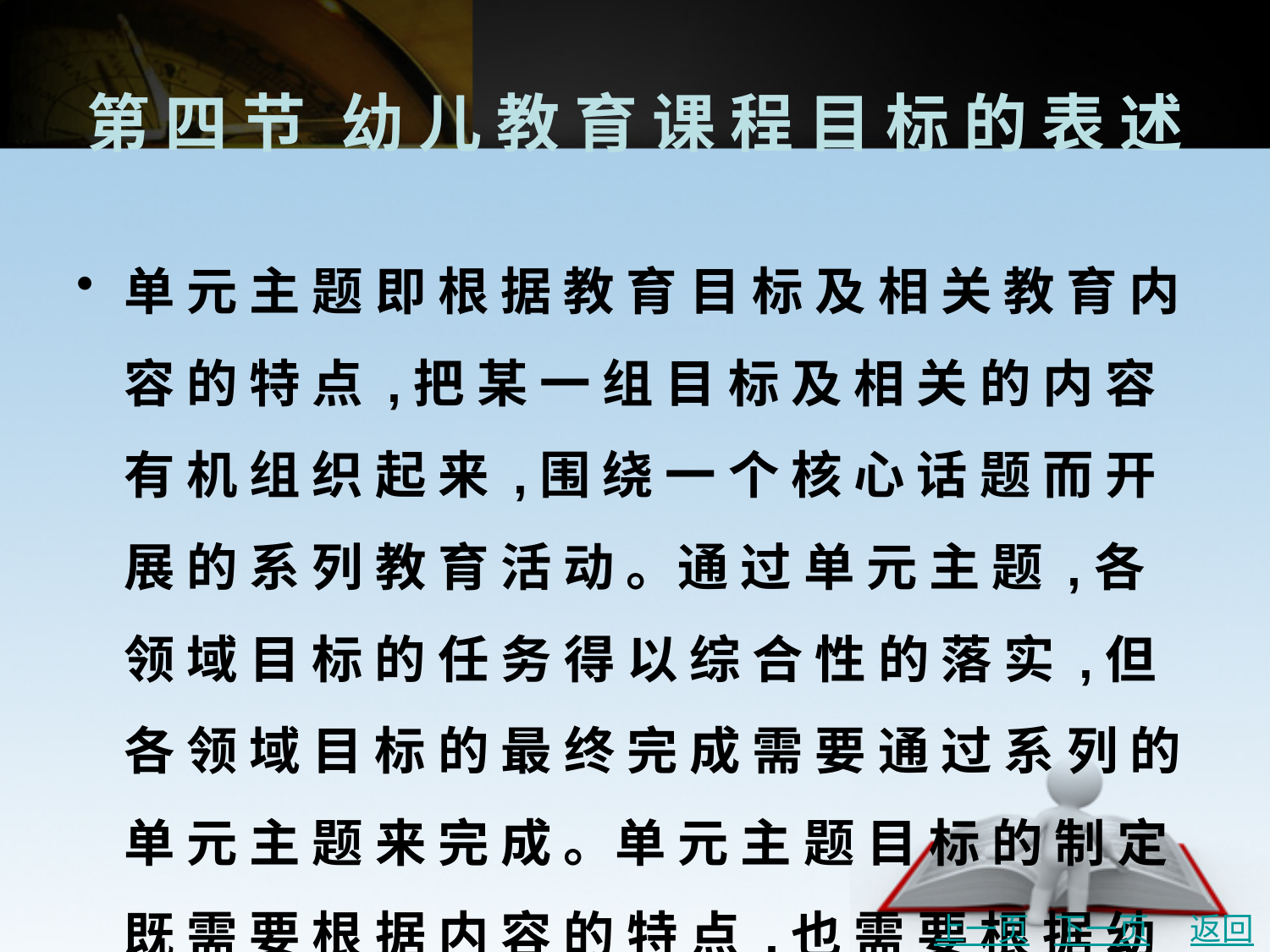

# 第 四 节	幼 儿 教 育 课 程 目 标 的 表 述
单 元 主 题 即 根 据 教 育 目 标 及 相 关 教 育 内 容 的 特 点 ,把 某 一 组 目 标 及 相 关 的 内 容 有 机 组 织 起 来 ,围 绕 一 个 核 心 话 题 而 开 展 的 系 列 教 育 活 动 。通 过 单 元 主 题 ,各 领 域 目 标 的 任 务 得 以 综 合 性 的 落 实 ,但 各 领 域 目 标 的 最 终 完 成 需 要 通 过 系 列 的 单 元 主 题 来 完 成 。单 元 主 题 目 标 的 制 定 既 需 要 根 据 内 容 的 特 点 ,也 需 要 根 据 幼 儿 的 发 展 特 点 来 制 定 ,单 元 主 题 目 标 要 有 一 定 的 综 合 性 ,它 一 般 从 认 知 、情 感 、行 为 三 个 维 度 去 表 述 。

上一页
下一页
返回